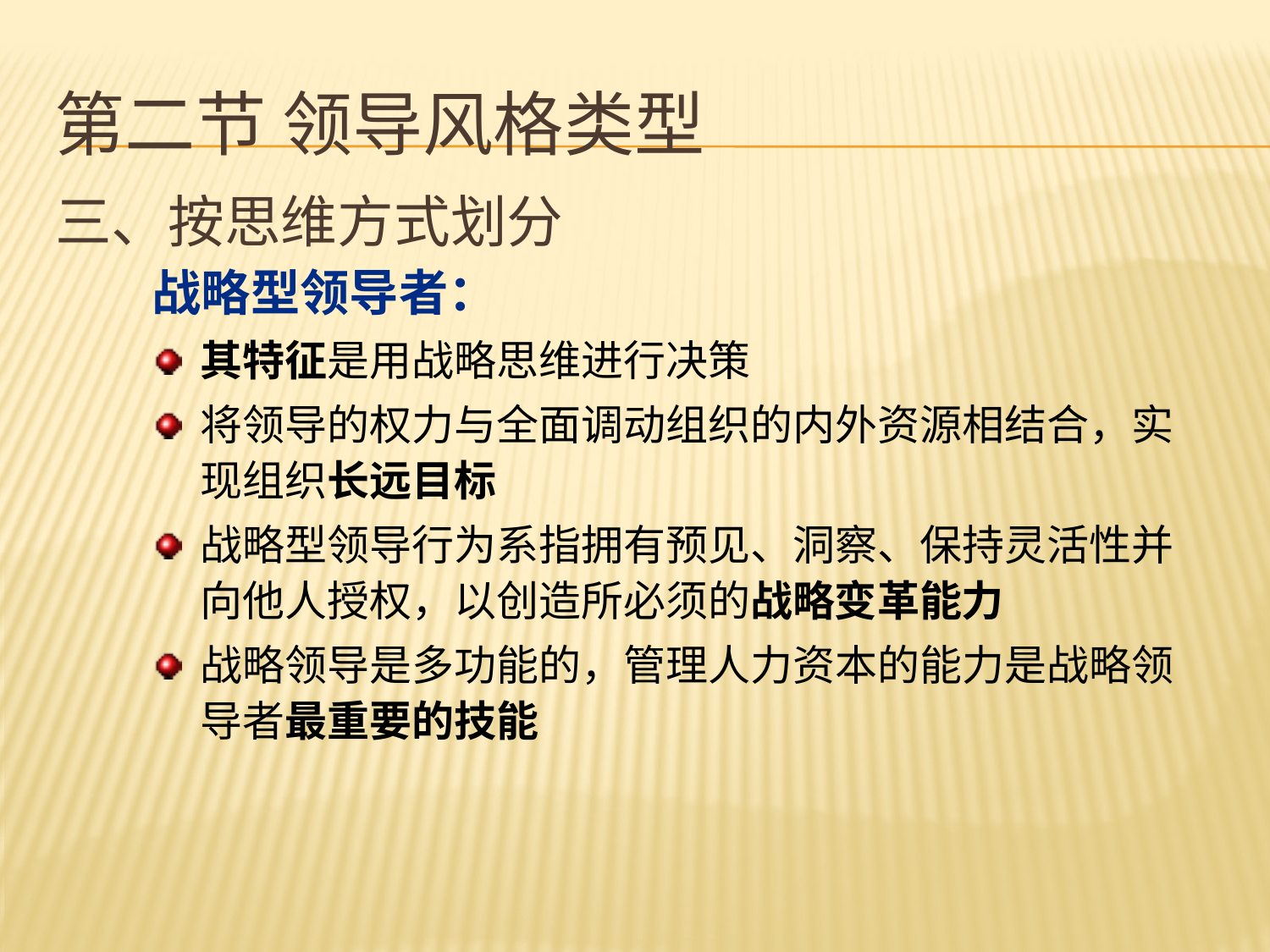

# 第二节 领导风格类型
三、按思维方式划分

战略型领导者：
其特征是用战略思维进行决策
将领导的权力与全面调动组织的内外资源相结合，实现组织长远目标
战略型领导行为系指拥有预见、洞察、保持灵活性并向他人授权，以创造所必须的战略变革能力
战略领导是多功能的，管理人力资本的能力是战略领导者最重要的技能